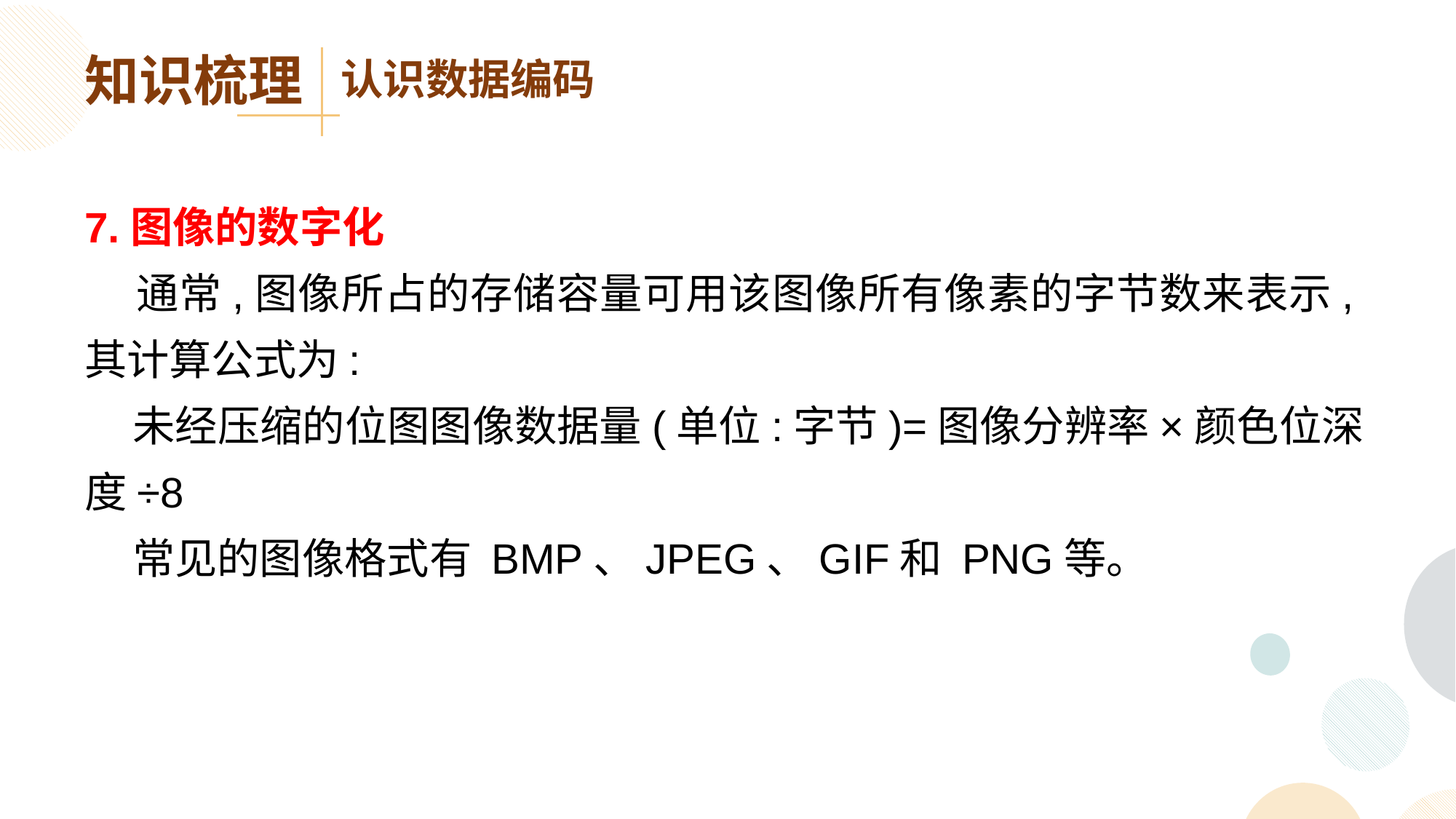

知识梳理
认识数据编码
7.图像的数字化
    通常,图像所占的存储容量可用该图像所有像素的字节数来表示,其计算公式为:
    未经压缩的位图图像数据量(单位:字节)=图像分辨率×颜色位深度÷8
    常见的图像格式有 BMP、JPEG、GIF和 PNG等。